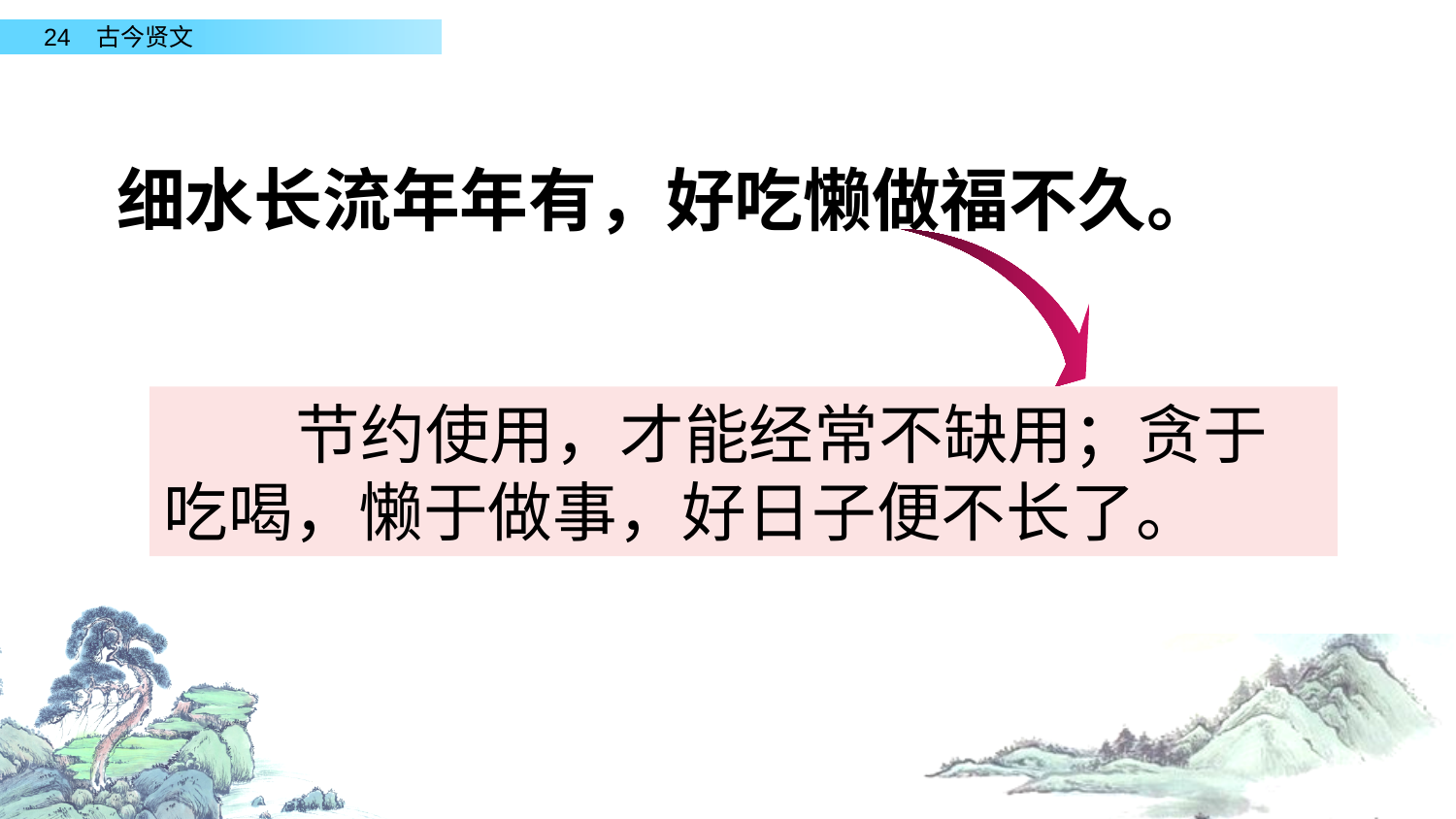

细水长流年年有，好吃懒做福不久。

        节约使用，才能经常不缺用；贪于吃喝，懒于做事，好日子便不长了。